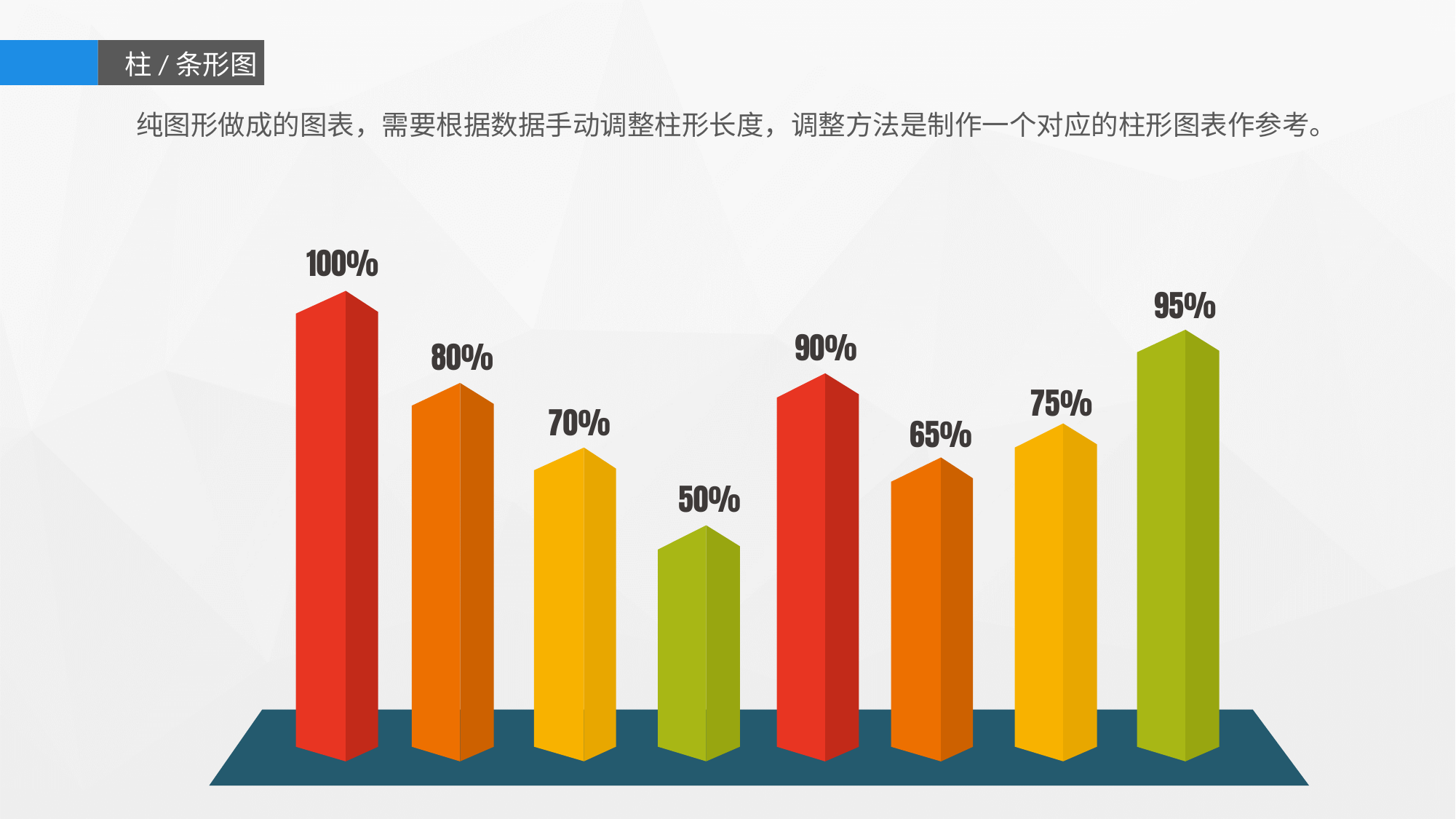

柱/条形图
纯图形做成的图表，需要根据数据手动调整柱形长度，调整方法是制作一个对应的柱形图表作参考。
100%
95%

90%

80%

75%

70%
65%

50%